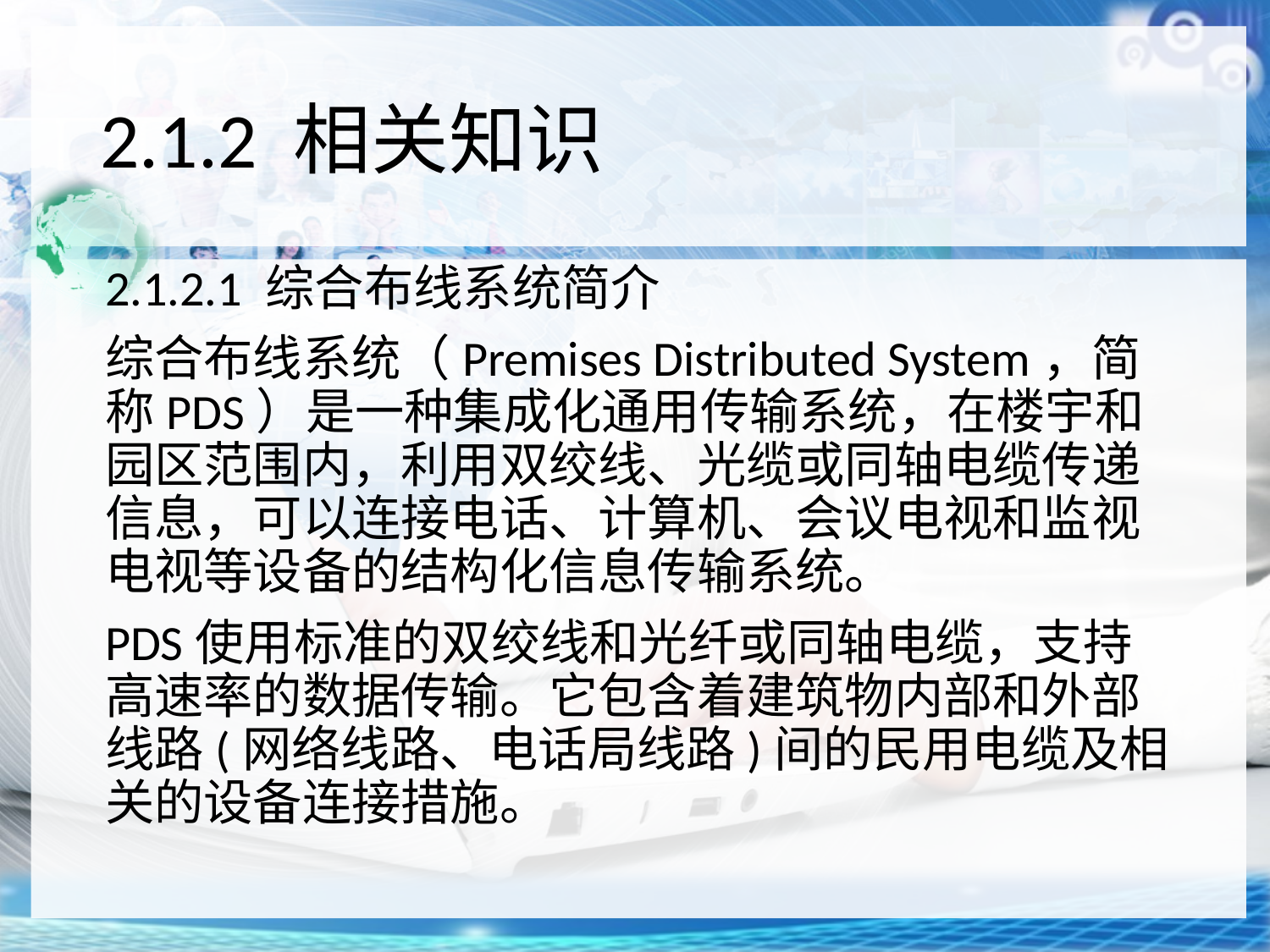

# 2.1.2 相关知识
2.1.2.1 综合布线系统简介
综合布线系统（Premises Distributed System，简称PDS）是一种集成化通用传输系统，在楼宇和园区范围内，利用双绞线、光缆或同轴电缆传递信息，可以连接电话、计算机、会议电视和监视电视等设备的结构化信息传输系统。
PDS使用标准的双绞线和光纤或同轴电缆，支持高速率的数据传输。它包含着建筑物内部和外部线路(网络线路、电话局线路)间的民用电缆及相关的设备连接措施。